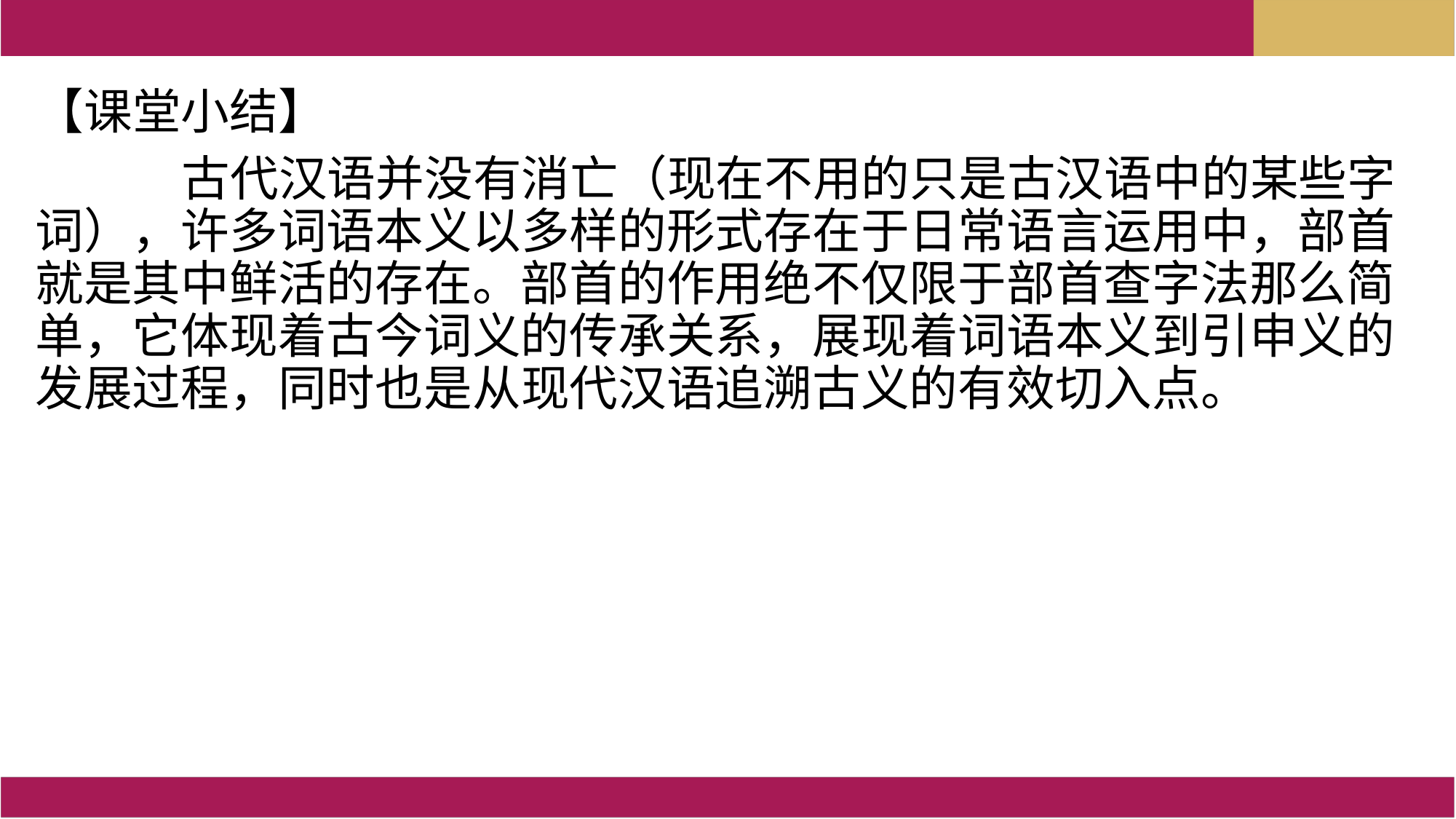

【课堂小结】
          古代汉语并没有消亡（现在不用的只是古汉语中的某些字词），许多词语本义以多样的形式存在于日常语言运用中，部首就是其中鲜活的存在。部首的作用绝不仅限于部首查字法那么简单，它体现着古今词义的传承关系，展现着词语本义到引申义的发展过程，同时也是从现代汉语追溯古义的有效切入点。